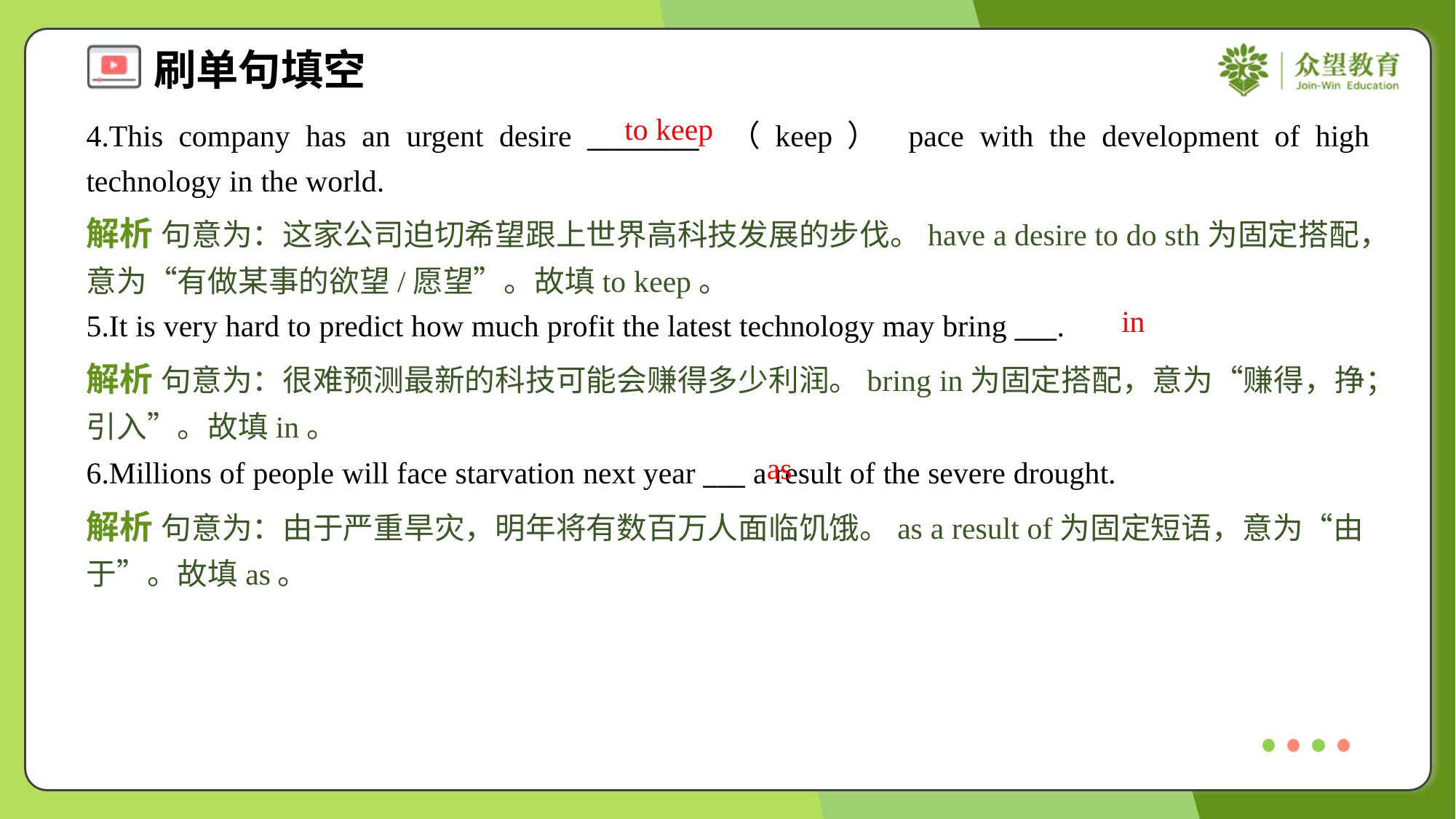

to keep
4.This company has an urgent desire ________ （keep） pace with the development of high technology in the world.
解析 句意为：这家公司迫切希望跟上世界高科技发展的步伐。have a desire to do sth为固定搭配，意为“有做某事的欲望/愿望”。故填to keep。
in
5.It is very hard to predict how much profit the latest technology may bring ___.
解析 句意为：很难预测最新的科技可能会赚得多少利润。bring in为固定搭配，意为“赚得，挣；引入”。故填in。
as
6.Millions of people will face starvation next year ___ a result of the severe drought.
解析 句意为：由于严重旱灾，明年将有数百万人面临饥饿。as a result of为固定短语，意为“由于”。故填as。